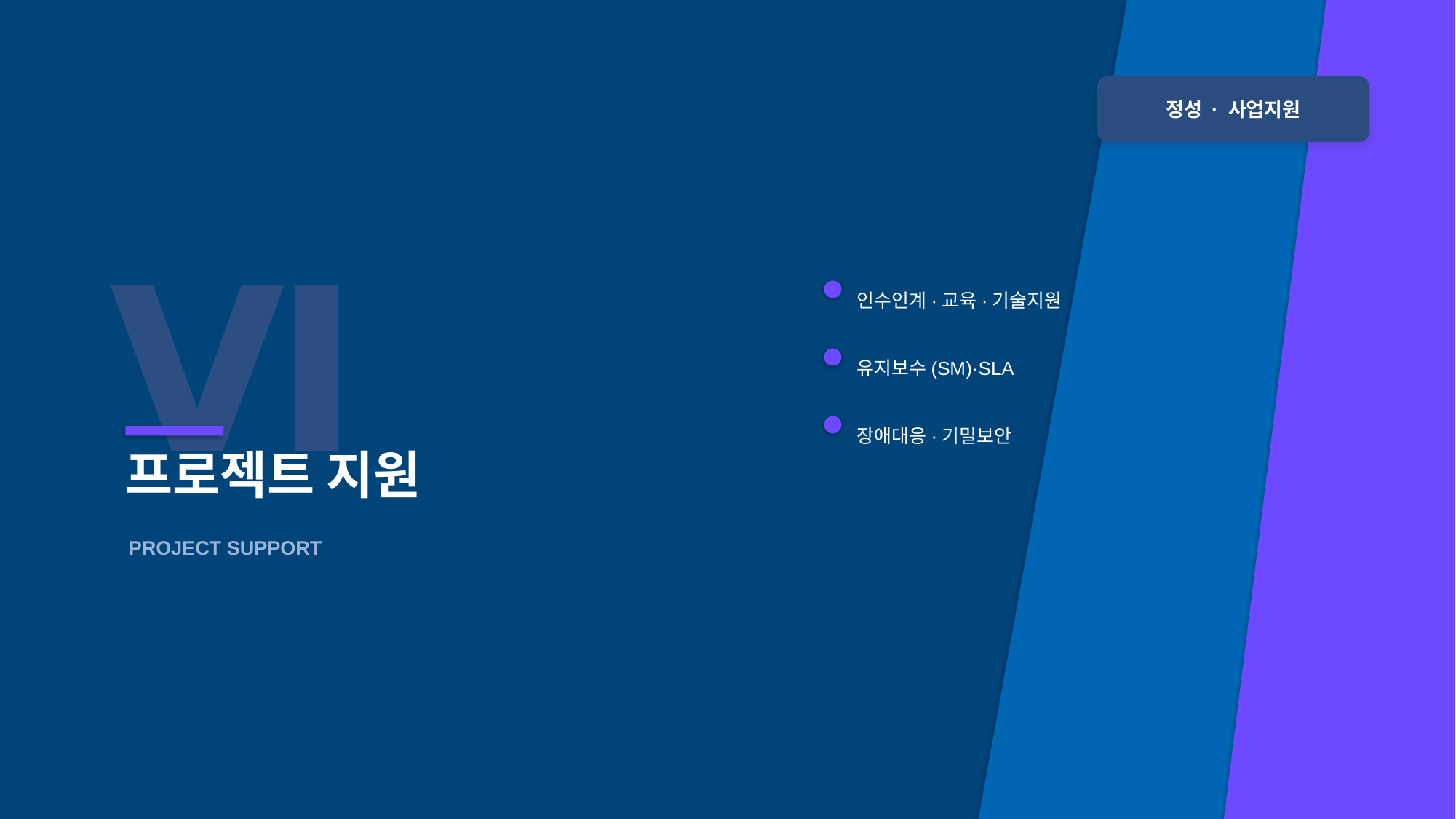

정성 · 사업지원
Ⅵ
인수인계·교육·기술지원

유지보수(SM)·SLA

장애대응·기밀보안

프로젝트 지원
PROJECT SUPPORT